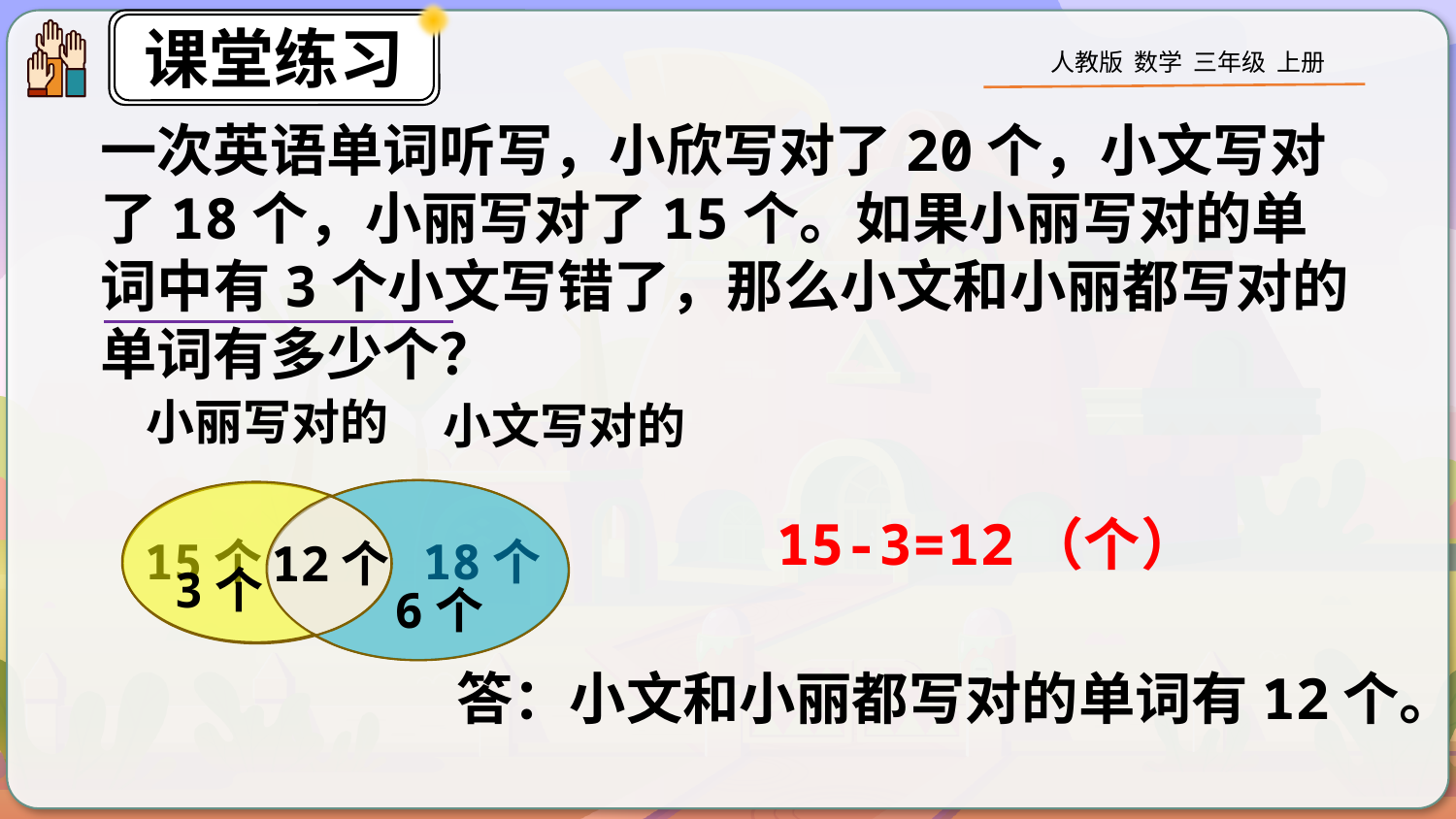

一次英语单词听写，小欣写对了20个，小文写对了18个，小丽写对了15个。如果小丽写对的单词中有3个小文写错了，那么小文和小丽都写对的单词有多少个？
小丽写对的
小文写对的

18个

15个
15-3=12（个）
12个
3个
6个
答：小文和小丽都写对的单词有12个。